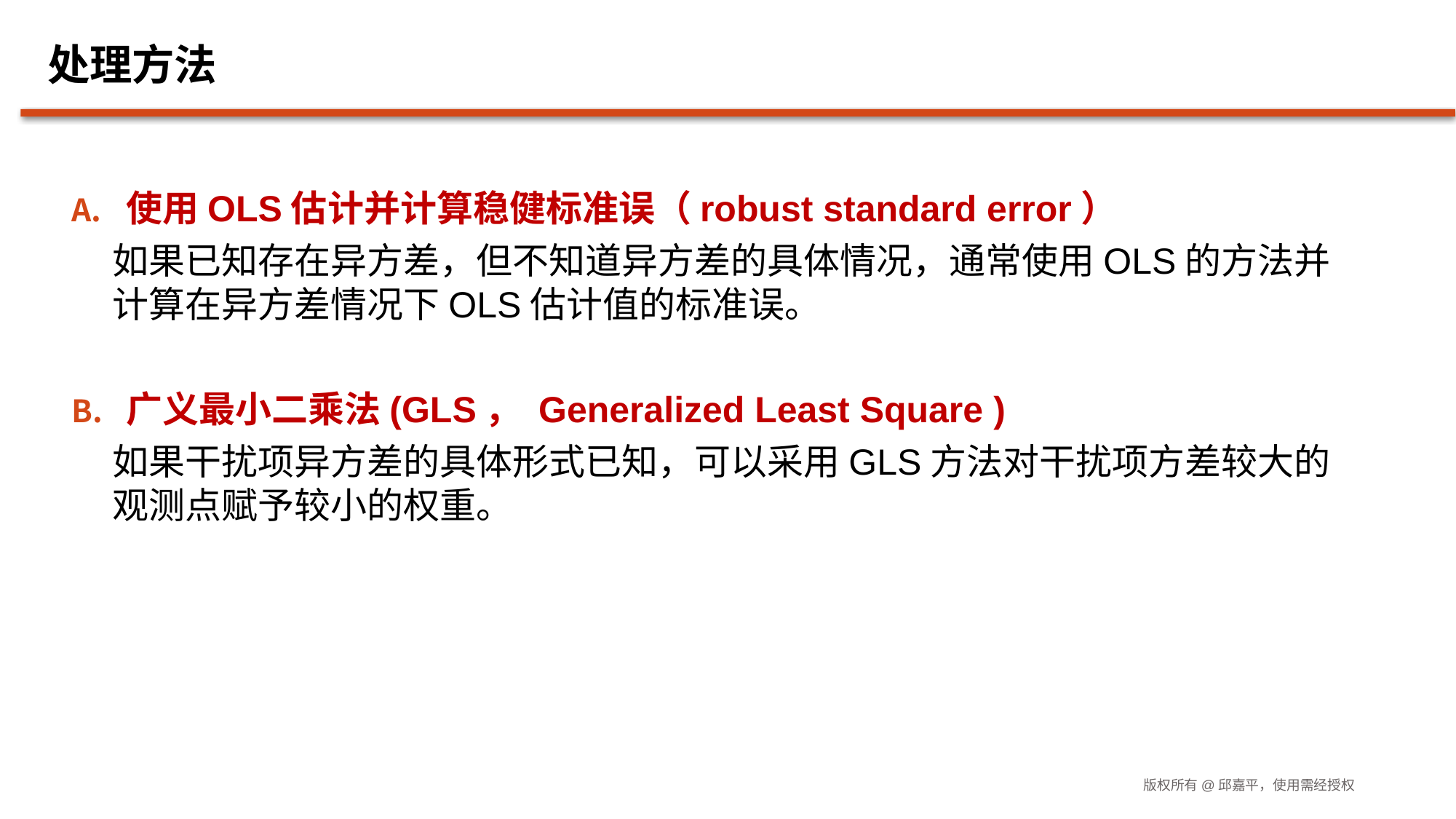

# 处理方法

使用OLS估计并计算稳健标准误（robust standard error）
如果已知存在异方差，但不知道异方差的具体情况，通常使用OLS的方法并计算在异方差情况下OLS估计值的标准误。

广义最小二乘法(GLS， Generalized Least Square )
如果干扰项异方差的具体形式已知，可以采用GLS方法对干扰项方差较大的观测点赋予较小的权重。
版权所有@邱嘉平，使用需经授权